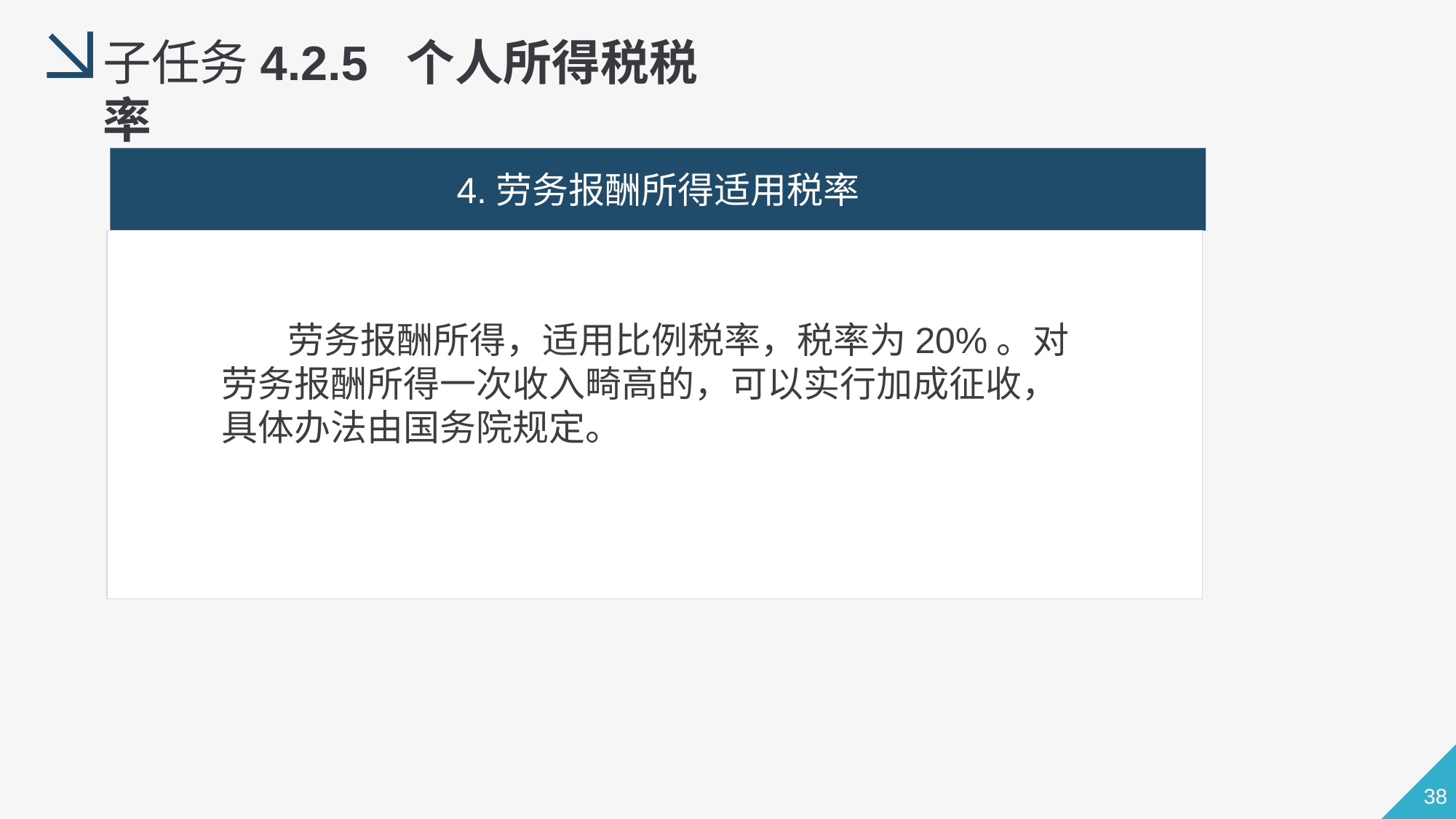

子任务4.2.5  个人所得税税率

4.劳务报酬所得适用税率
       劳务报酬所得，适用比例税率，税率为20%。对劳务报酬所得一次收入畸高的，可以实行加成征收，具体办法由国务院规定。